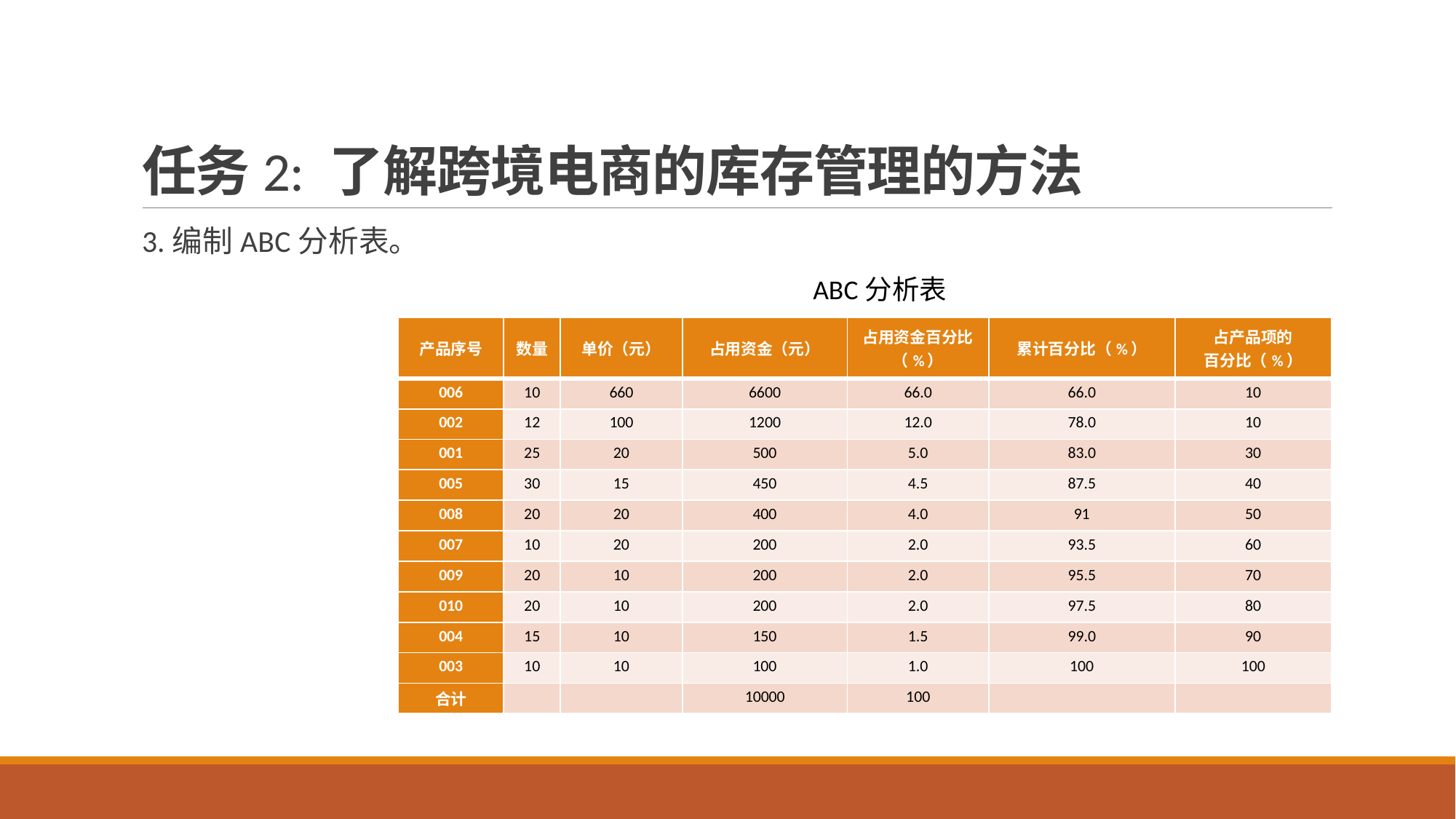

# 任务2: 了解跨境电商的库存管理的方法
3.编制ABC分析表。
ABC分析表
| 产品序号 | 数量 | 单价（元） | 占用资金（元） | 占用资金百分比（%） | 累计百分比（%） | 占产品项的 百分比（%） |
| --- | --- | --- | --- | --- | --- | --- |
| 006 | 10 | 660 | 6600 | 66.0 | 66.0 | 10 |
| 002 | 12 | 100 | 1200 | 12.0 | 78.0 | 10 |
| 001 | 25 | 20 | 500 | 5.0 | 83.0 | 30 |
| 005 | 30 | 15 | 450 | 4.5 | 87.5 | 40 |
| 008 | 20 | 20 | 400 | 4.0 | 91 | 50 |
| 007 | 10 | 20 | 200 | 2.0 | 93.5 | 60 |
| 009 | 20 | 10 | 200 | 2.0 | 95.5 | 70 |
| 010 | 20 | 10 | 200 | 2.0 | 97.5 | 80 |
| 004 | 15 | 10 | 150 | 1.5 | 99.0 | 90 |
| 003 | 10 | 10 | 100 | 1.0 | 100 | 100 |
| 合计 |  |  | 10000 | 100 |  |  |